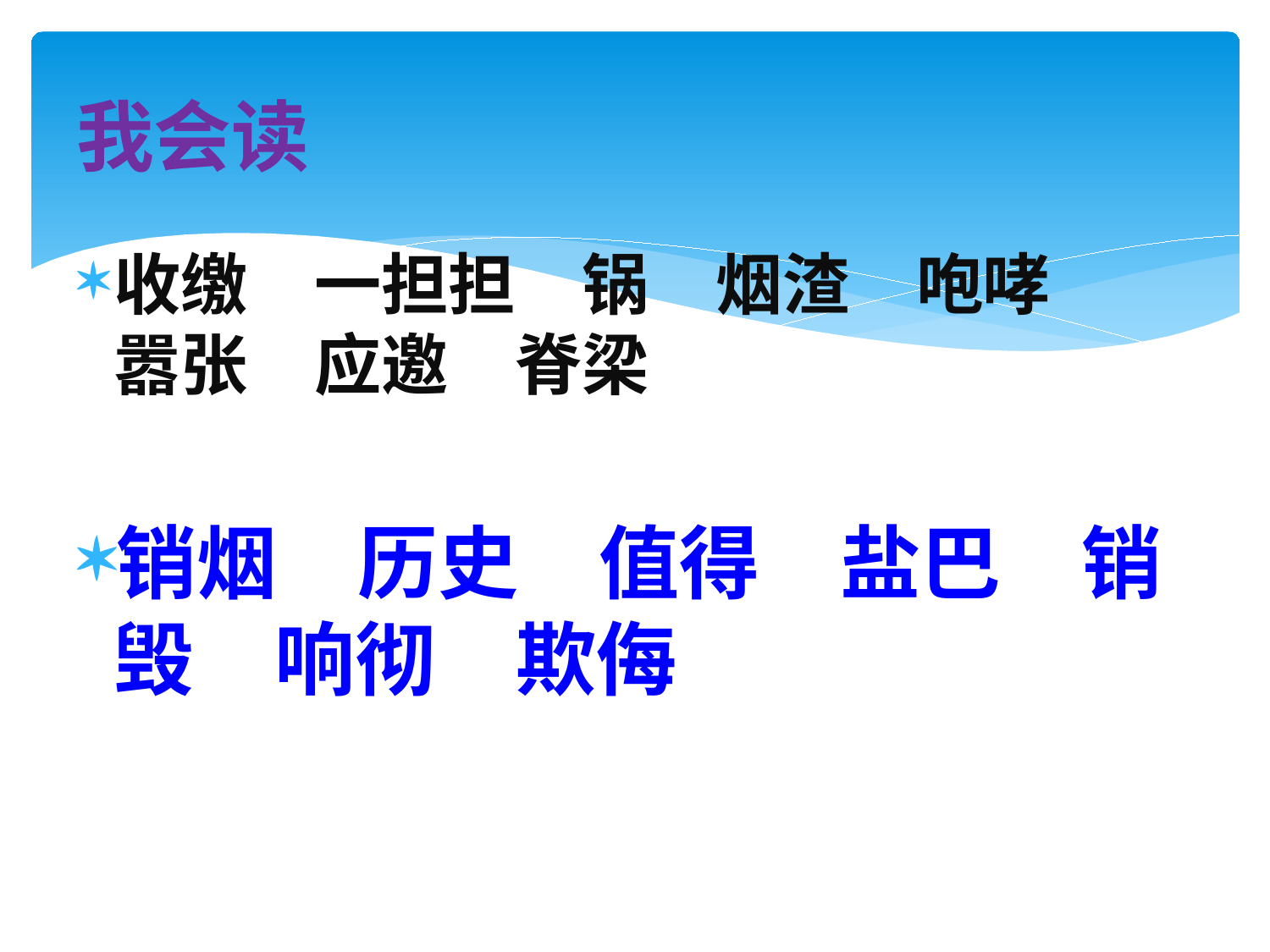

# 我会读
收缴　一担担　锅　烟渣　咆哮　嚣张　应邀　脊梁

销烟　历史　值得　盐巴　销毁　响彻　欺侮